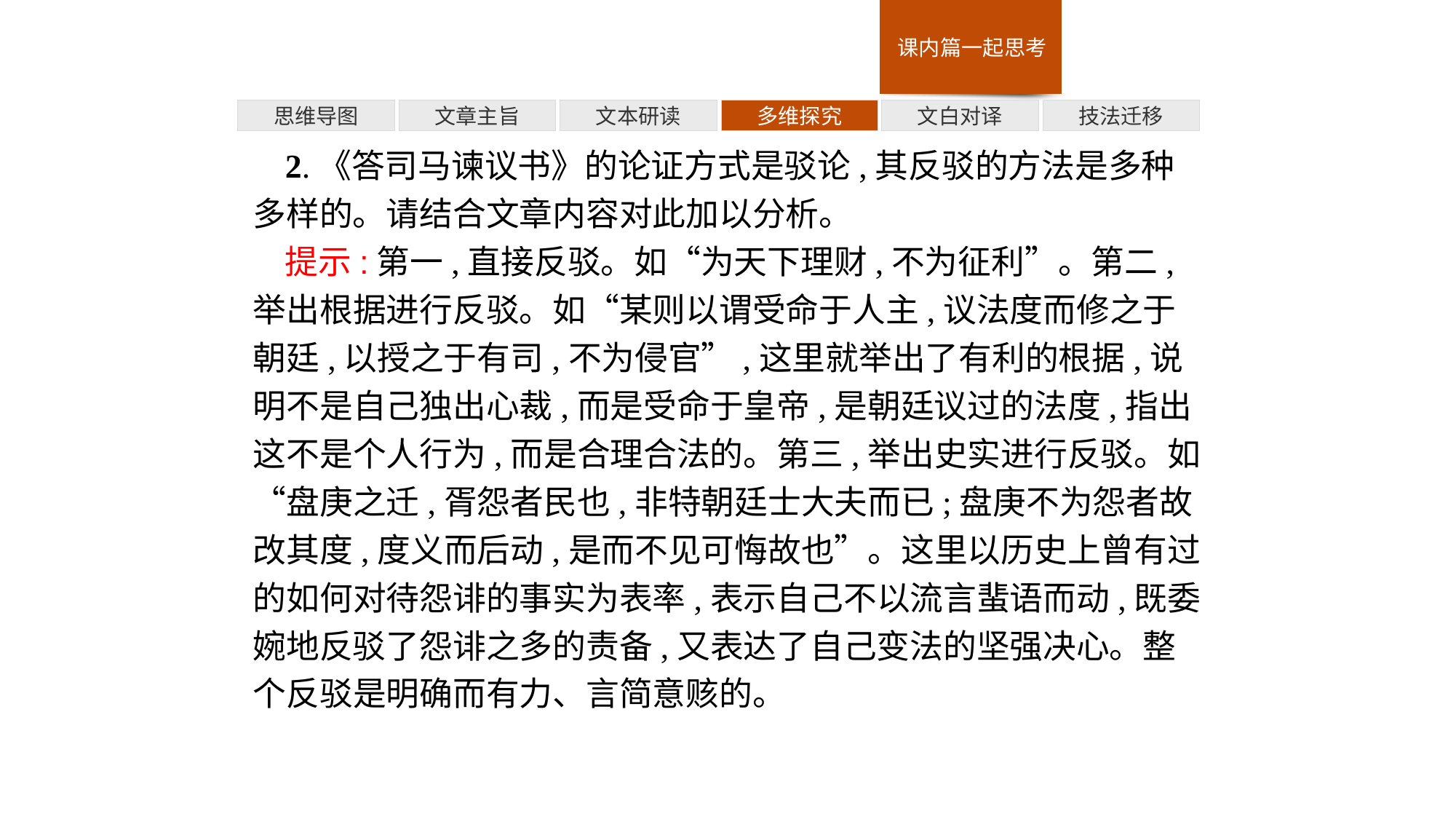

多维探究
技法迁移
思维导图
文章主旨
文本研读
文白对译
2.《答司马谏议书》的论证方式是驳论,其反驳的方法是多种多样的。请结合文章内容对此加以分析。
提示:第一,直接反驳。如“为天下理财,不为征利”。第二,举出根据进行反驳。如“某则以谓受命于人主,议法度而修之于朝廷,以授之于有司,不为侵官”,这里就举出了有利的根据,说明不是自己独出心裁,而是受命于皇帝,是朝廷议过的法度,指出这不是个人行为,而是合理合法的。第三,举出史实进行反驳。如“盘庚之迁,胥怨者民也,非特朝廷士大夫而已;盘庚不为怨者故改其度,度义而后动,是而不见可悔故也”。这里以历史上曾有过的如何对待怨诽的事实为表率,表示自己不以流言蜚语而动,既委婉地反驳了怨诽之多的责备,又表达了自己变法的坚强决心。整个反驳是明确而有力、言简意赅的。